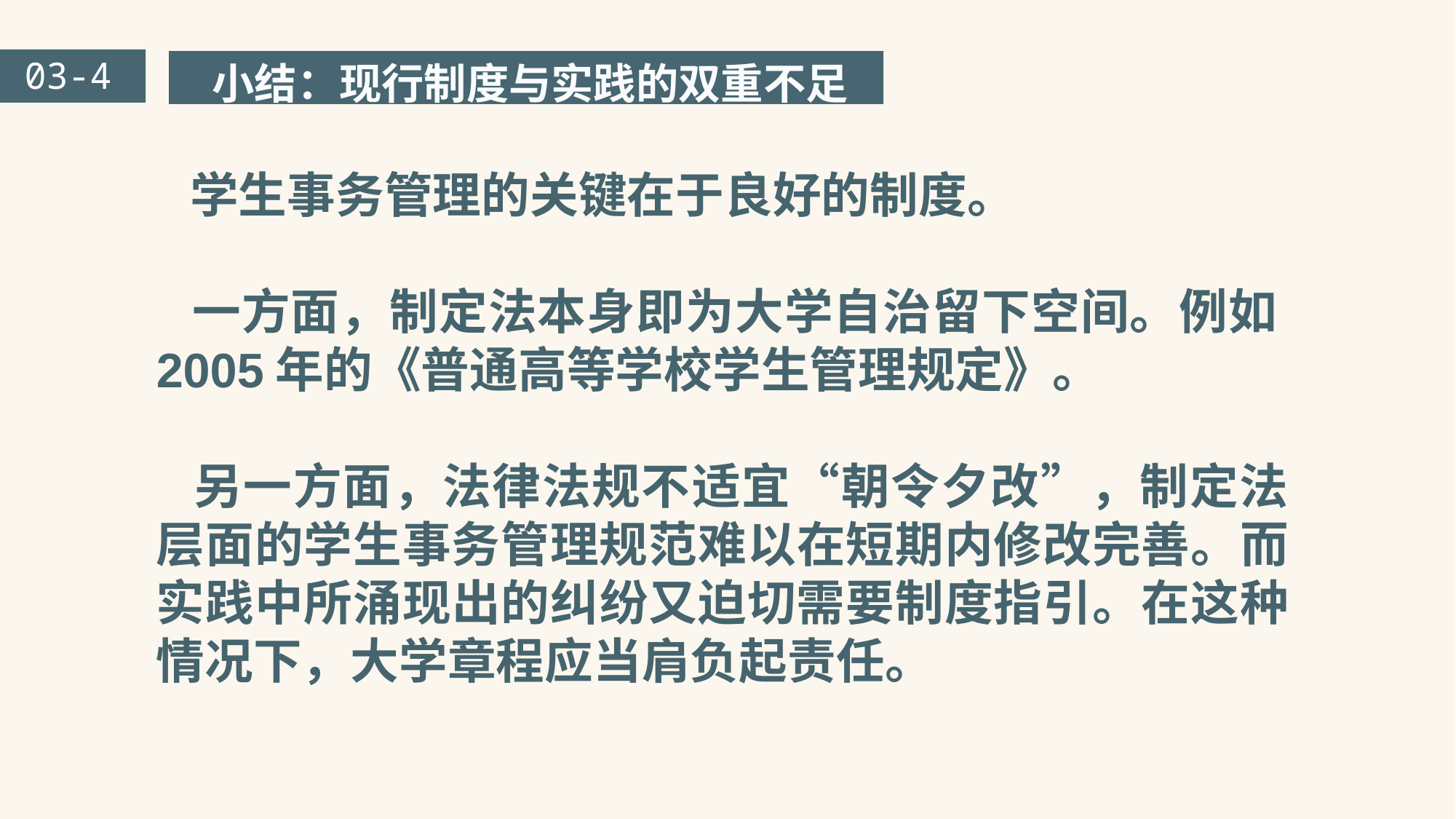

03-4

小结：现行制度与实践的双重不足
  学生事务管理的关键在于良好的制度。

  一方面，制定法本身即为大学自治留下空间。例如2005年的《普通高等学校学生管理规定》。

  另一方面，法律法规不适宜“朝令夕改”，制定法层面的学生事务管理规范难以在短期内修改完善。而实践中所涌现出的纠纷又迫切需要制度指引。在这种情况下，大学章程应当肩负起责任。